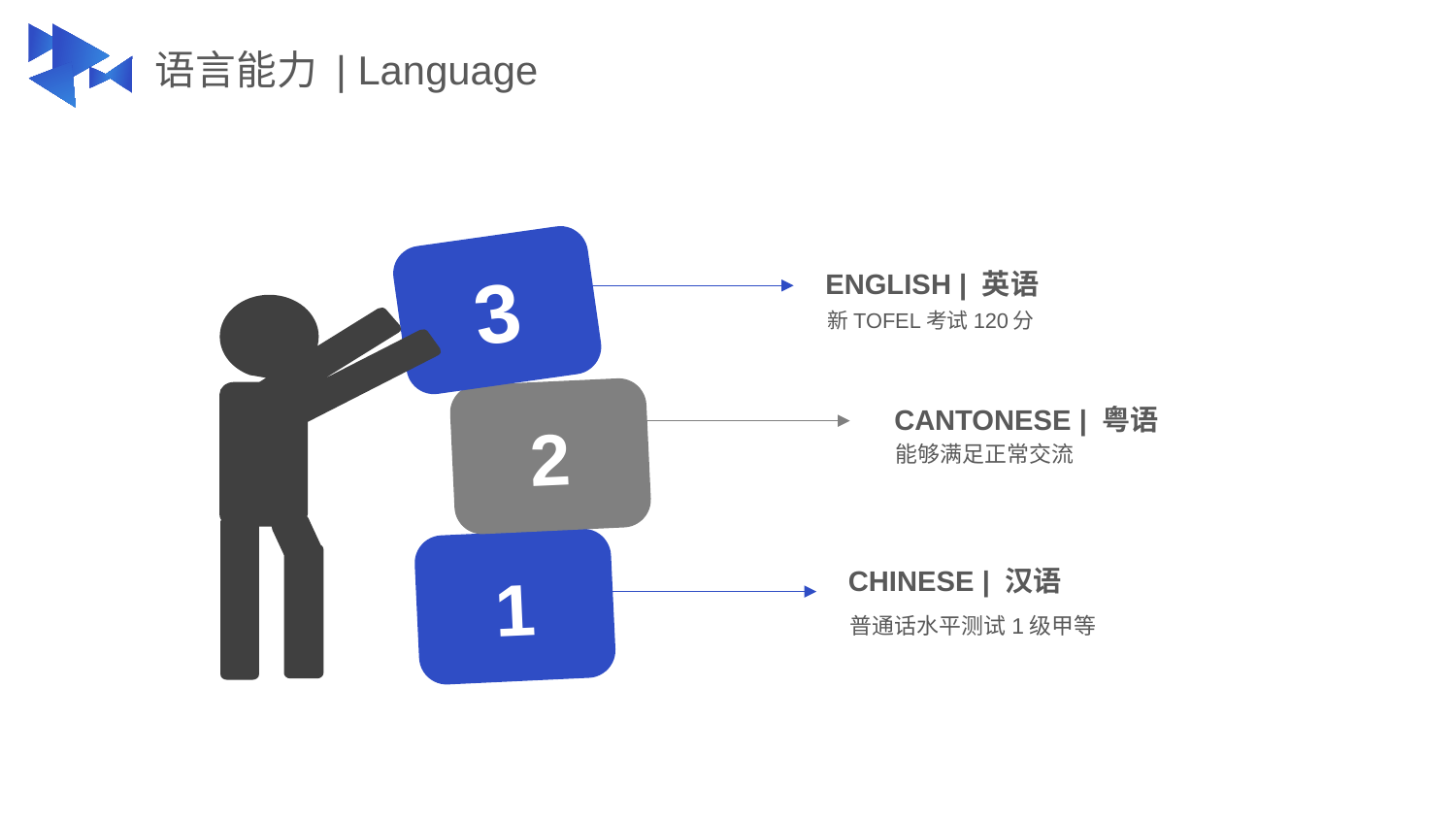

# 语言能力 | Language
3
ENGLISH | 英语

新TOFEL考试120分
2
CANTONESE | 粤语
能够满足正常交流
1
CHINESE | 汉语
普通话水平测试1级甲等